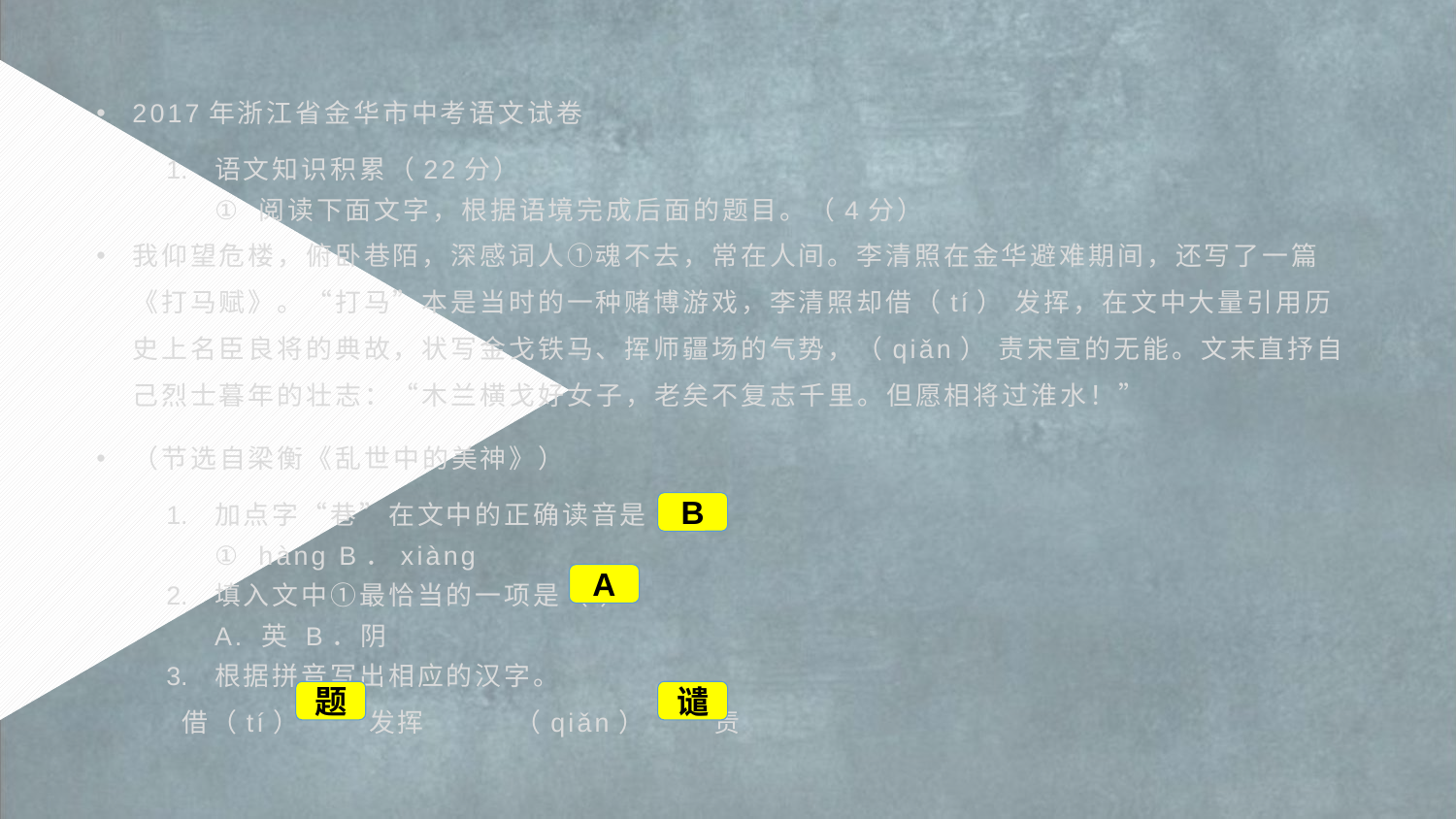

2017年浙江省金华市中考语文试卷
语文知识积累（22分）
阅读下面文字，根据语境完成后面的题目。（4分）
我仰望危楼，俯卧巷陌，深感词人①魂不去，常在人间。李清照在金华避难期间，还写了一篇《打马赋》。“打马”本是当时的一种赌博游戏，李清照却借（tí） 发挥，在文中大量引用历史上名臣良将的典故，状写金戈铁马、挥师疆场的气势，（qiǎn） 责宋宣的无能。文末直抒自己烈士暮年的壮志：“木兰横戈好女子，老矣不复志千里。但愿相将过淮水！”
（节选自梁衡《乱世中的美神》）
加点字“巷”在文中的正确读音是（ ）
hàng B．xiàng
填入文中①最恰当的一项是（ ）
A. 英 B．阴
根据拼音写出相应的汉字。
         借（tí）　 　发挥          （qiǎn）　 　责

B
A
题
谴